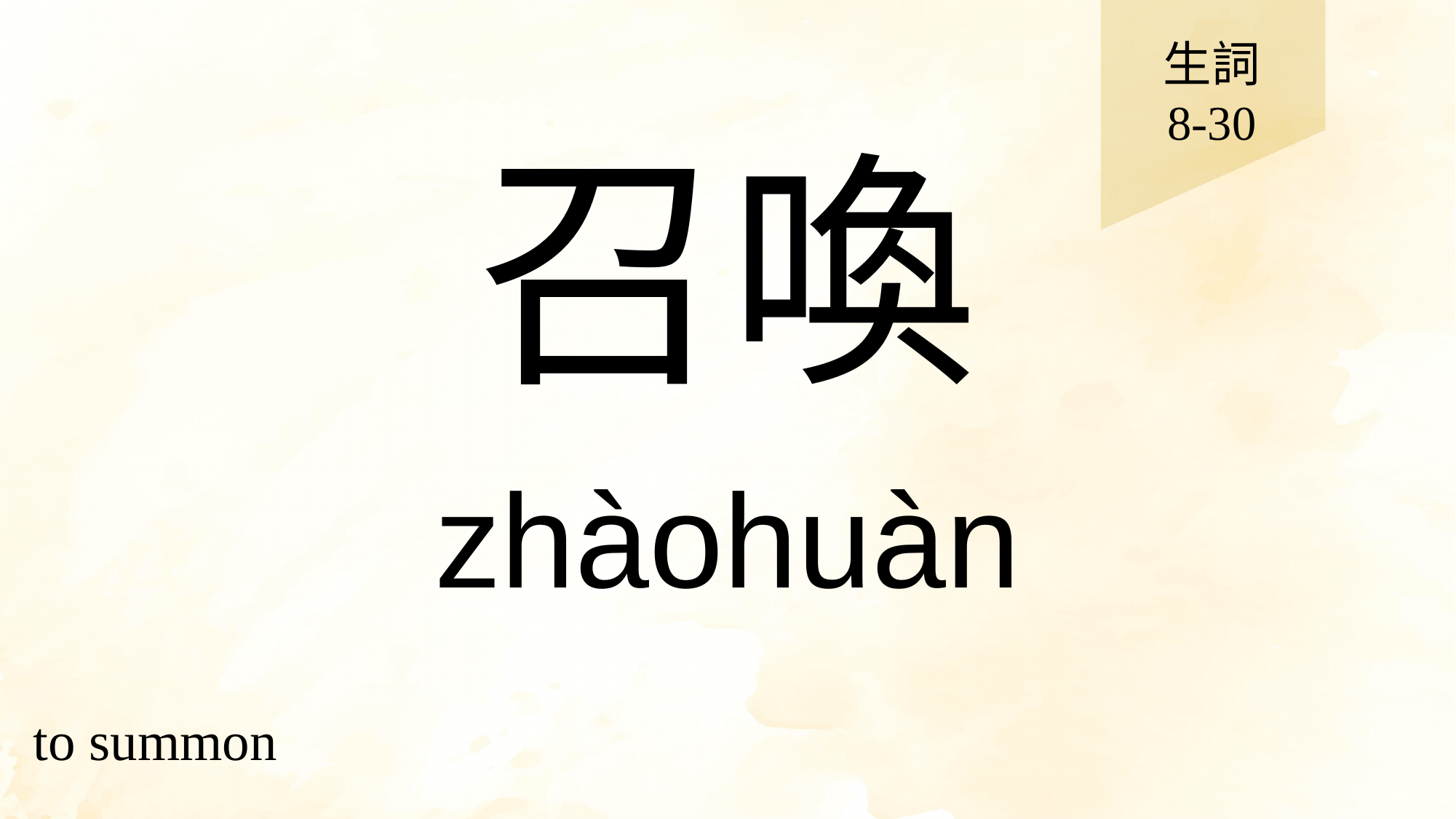

生詞
8-30
# 召喚
zhàohuàn
to summon